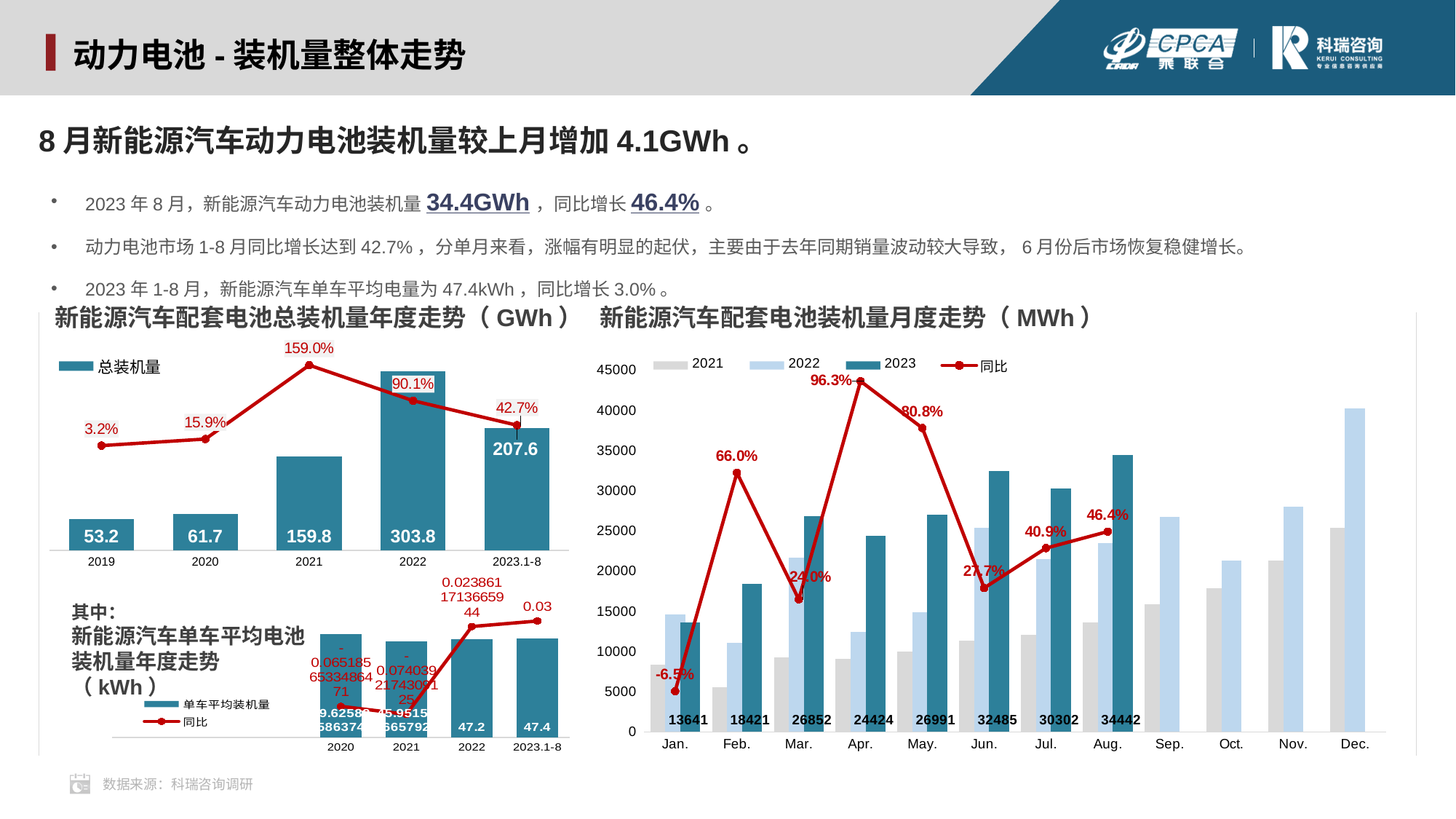

动力电池-装机量整体走势
8月新能源汽车动力电池装机量较上月增加4.1GWh。
2023年8月，新能源汽车动力电池装机量34.4GWh，同比增长46.4%。
动力电池市场1-8月同比增长达到42.7%，分单月来看，涨幅有明显的起伏，主要由于去年同期销量波动较大导致，6月份后市场恢复稳健增长。
2023年1-8月，新能源汽车单车平均电量为47.4kWh，同比增长3.0%。

### Chart

| Category | 2021 | 2022 | 2023 | 同比 |
|---|---|---|---|---|
| Jan. | 8408.968260879998 | 14584.712460399875 | 13641.344000000885 | -0.06468200610470765 |
| Feb. | 5524.970813359997 | 11098.830165299965 | 18421.277149480207 | 0.6597494398169612 |
| Mar. | 9256.276731240005 | 21661.807577599982 | 26852.278272720145 | 0.239613923100652 |
| Apr. | 9111.356907680001 | 12440.737280399968 | 24424.25579000003 | 0.9632482576800137 |
| May. | 9969.480741119994 | 14928.32089195981 | 26990.803000640062 | 0.8080267161979979 |
| Jun. | 11370.431481479995 | 25431.086636407428 | 32485.29923056509 | 0.2773854178947577 |
| Jul. | 12098.060056400003 | 21498.607176800288 | 30302.04 | 0.40948851945626186 |
| Aug. | 13641.14352412002 | 23518.14045730023 | 34441.71 | 0.46447420290446484 |
| Sep. | 15857.67069492001 | 26734.704000000867 | None | None |
| Oct. | 17863.744196200027 | 21353.909999999796 | None | None |
| Nov. | 21325.509382567187 | 28045.686100000028 | None | None |
| Dec. | 25364.174671902805 | 40194.381999999365 | None | None |
新能源汽车配套电池总装机量年度走势（GWh）
新能源汽车配套电池装机量月度走势（MWh）

### Chart

| Category | 总装机量 | YOY |
|---|---|---|
| 2019 | 53.2152844129949 | 0.031980723430810265 |
| 2020 | 61.7013707612987 | 0.15946708623117956 |
| 2021 | 159.8 | 1.5898938391208688 |
| 2022 | 303.8 | 0.9011264080100125 |
| 2023.1-8 | 207.559 | 0.42666941609100584 |

### Chart

| Category | 单车平均装机量 | 同比 |
|---|---|---|
|  | None | None |
|  | None | None |
|  | None | None |
| 2020 | 49.62582058637489 | -0.06518565334864712 |
| 2021 | 45.95156366579283 | -0.07403921743091246 |
| 2022 | 47.2 | 0.02386117136659438 |
| 2023.1-8 | 47.4 | 0.03 |
其中：
新能源汽车单车平均电池装机量年度走势（kWh）
数据来源：科瑞咨询调研